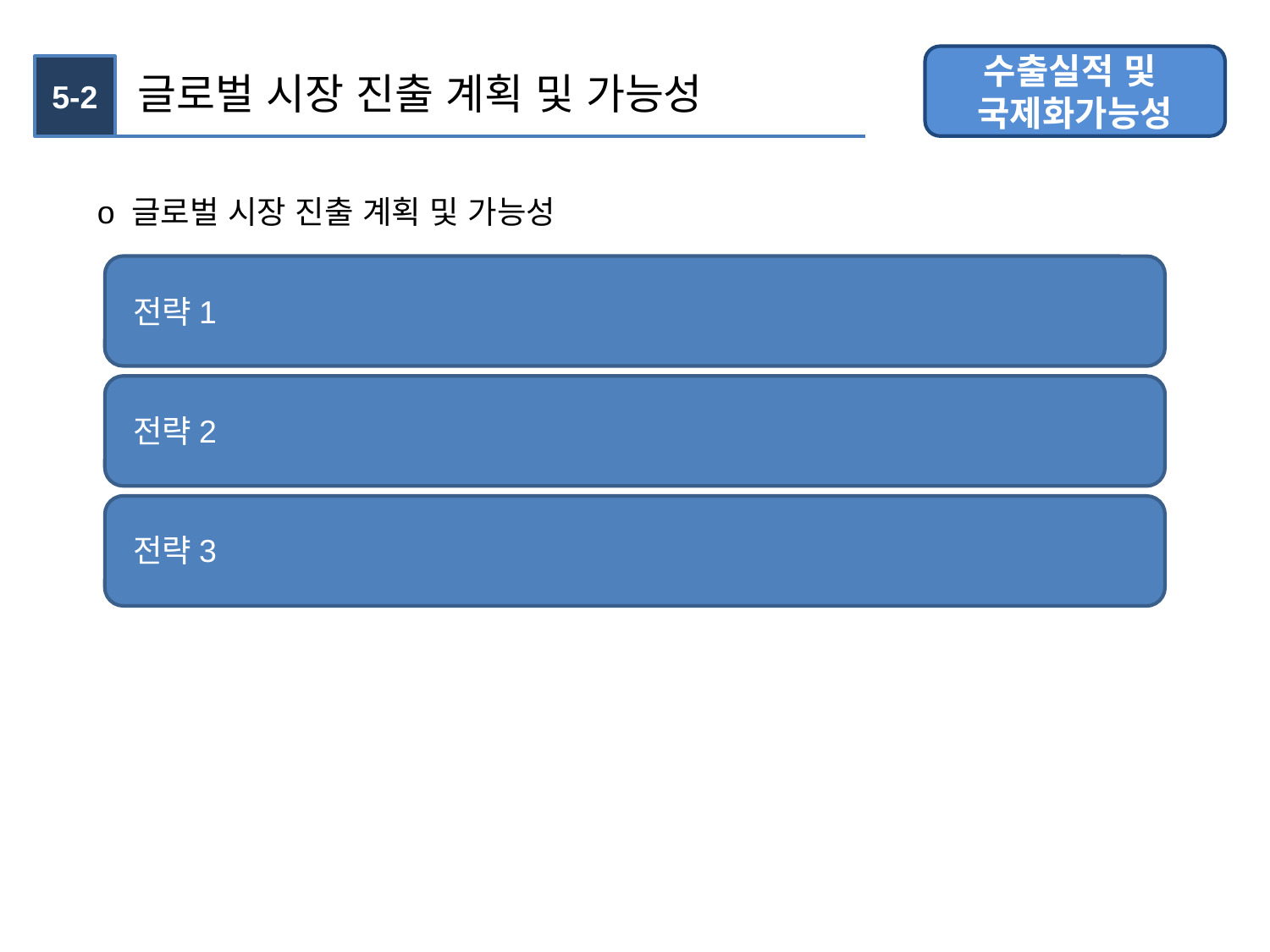

수출실적 및
국제화가능성
5-2
글로벌 시장 진출 계획 및 가능성
o 글로벌 시장 진출 계획 및 가능성

전략1

전략2

전략3